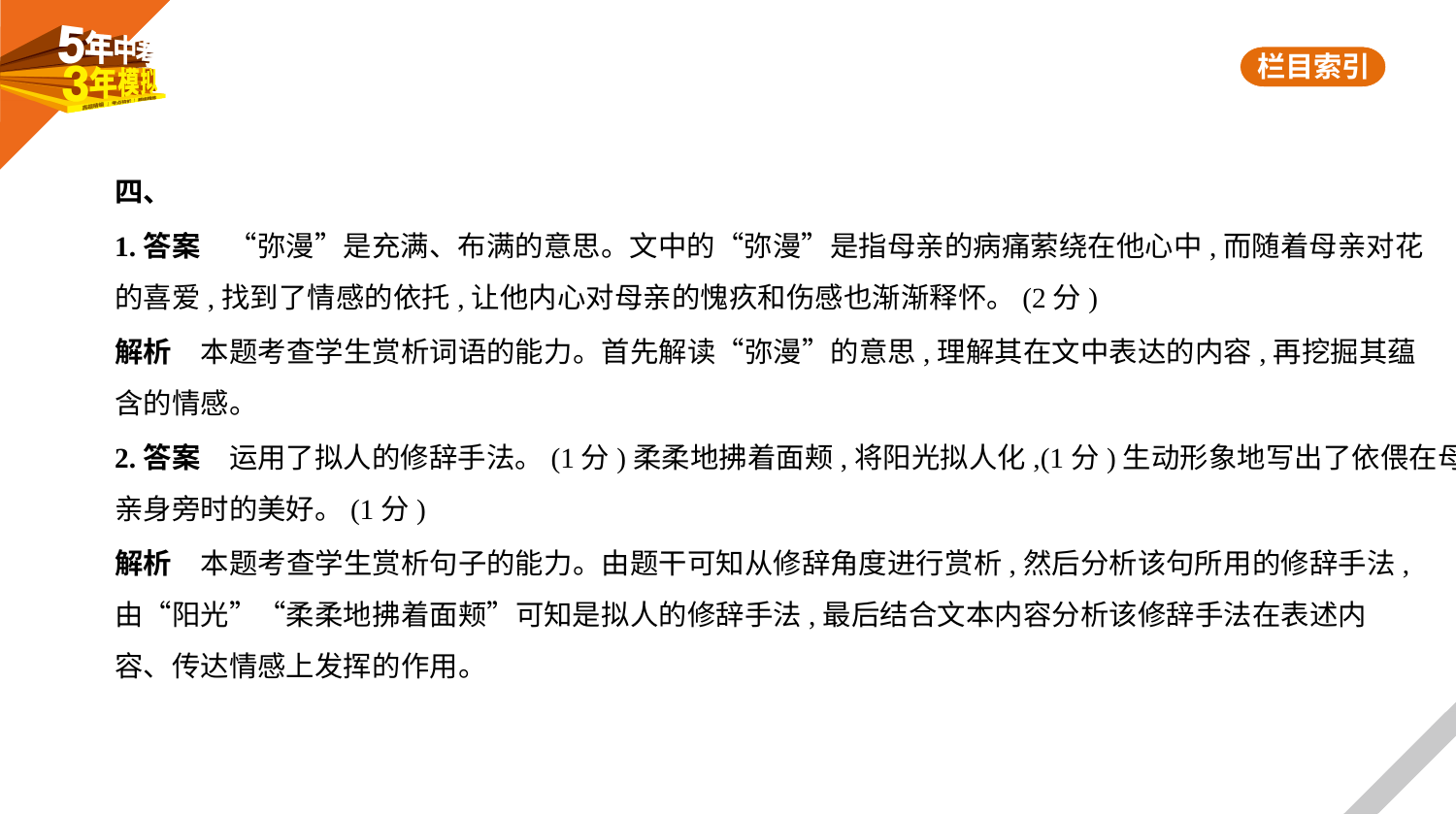

四、
1.答案　“弥漫”是充满、布满的意思。文中的“弥漫”是指母亲的病痛萦绕在他心中,而随着母亲对花
的喜爱,找到了情感的依托,让他内心对母亲的愧疚和伤感也渐渐释怀。(2分)
解析　本题考查学生赏析词语的能力。首先解读“弥漫”的意思,理解其在文中表达的内容,再挖掘其蕴
含的情感。
2.答案　运用了拟人的修辞手法。(1分)柔柔地拂着面颊,将阳光拟人化,(1分)生动形象地写出了依偎在母
亲身旁时的美好。(1分)
解析　本题考查学生赏析句子的能力。由题干可知从修辞角度进行赏析,然后分析该句所用的修辞手法,
由“阳光”“柔柔地拂着面颊”可知是拟人的修辞手法,最后结合文本内容分析该修辞手法在表述内
容、传达情感上发挥的作用。